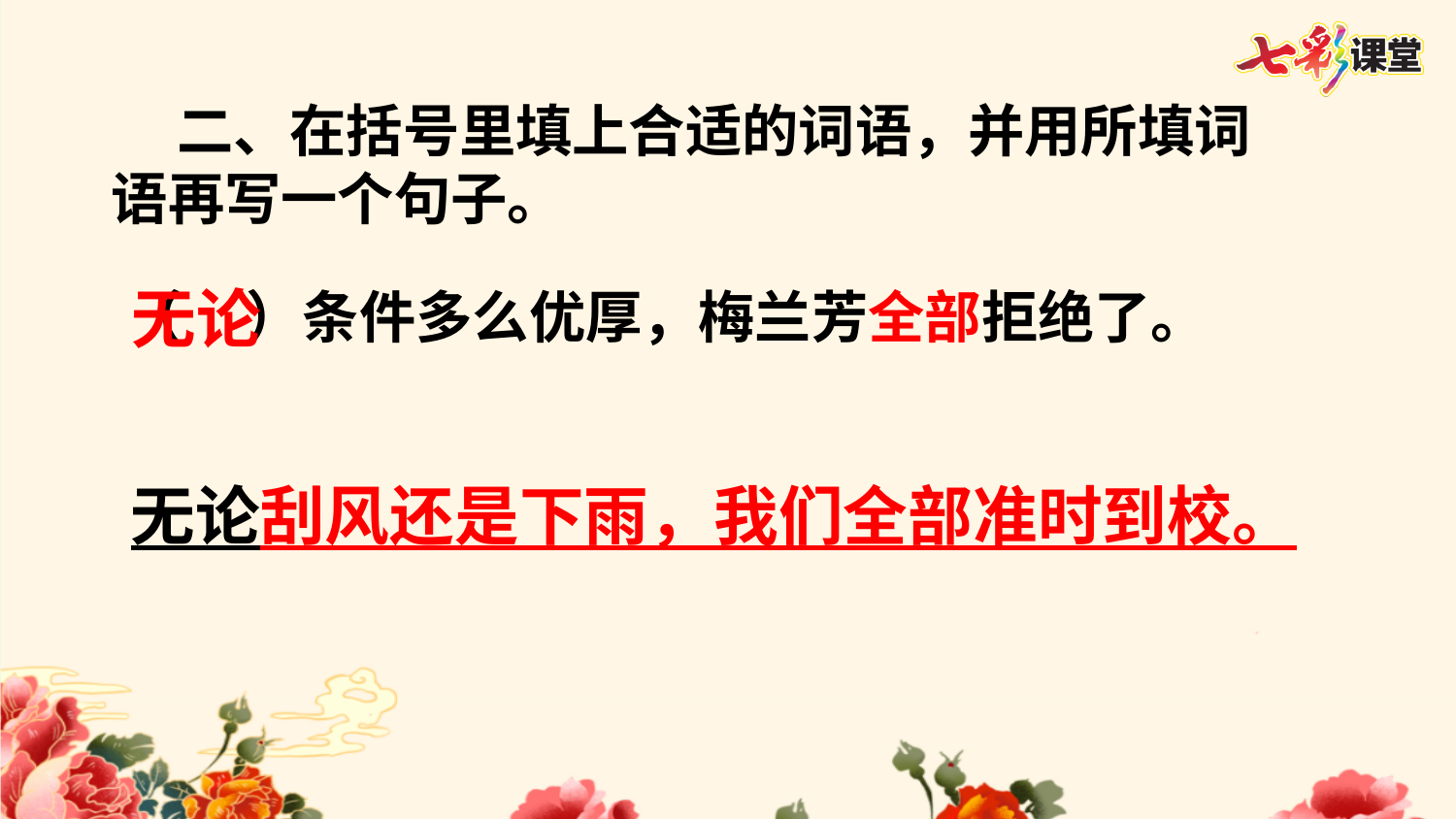

二、在括号里填上合适的词语，并用所填词语再写一个句子。
无论
（     ）条件多么优厚，梅兰芳全部拒绝了。

无论刮风还是下雨，我们全部准时到校。